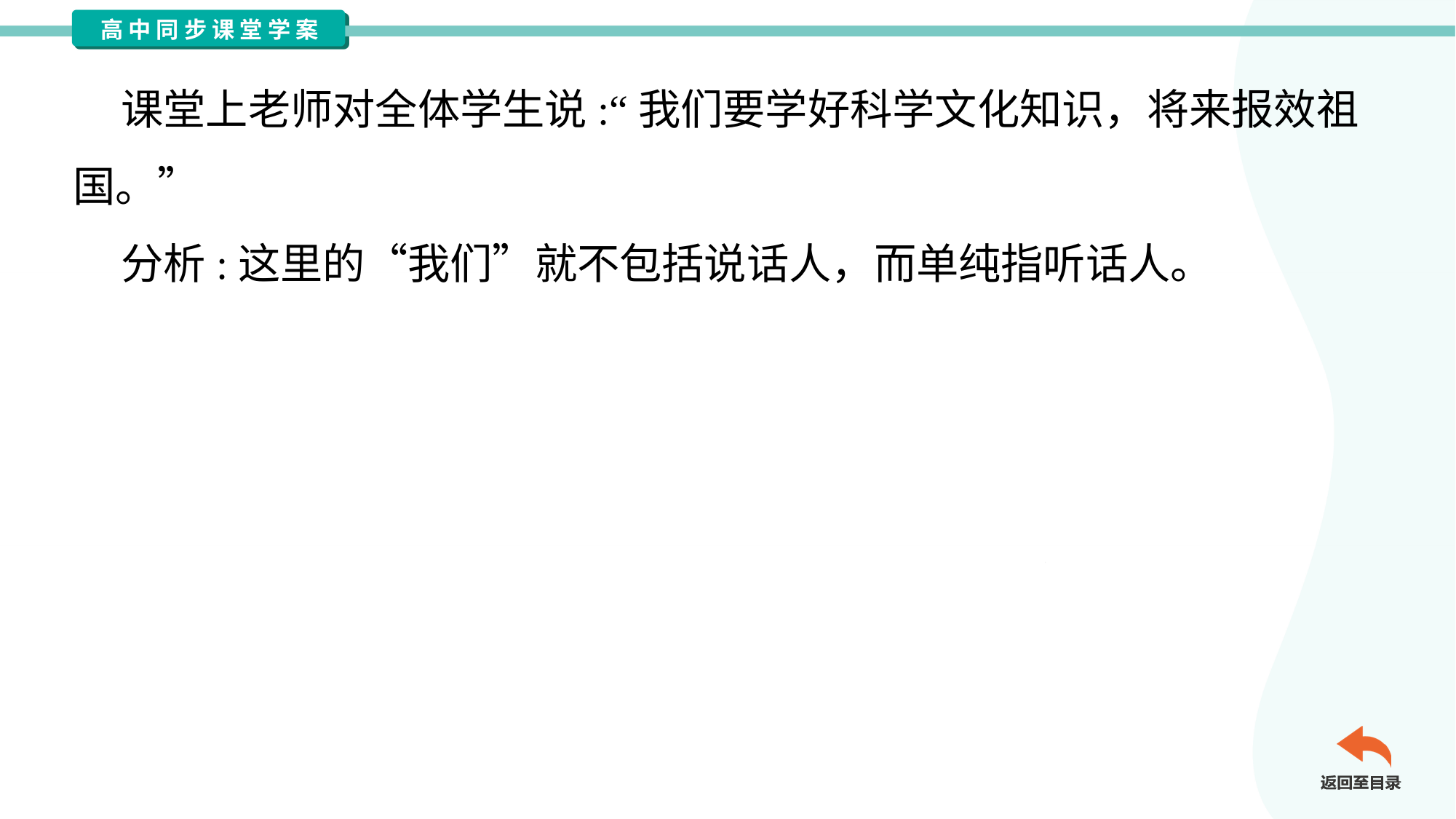

课堂上老师对全体学生说:“我们要学好科学文化知识，将来报效祖
国。”
    分析:这里的“我们”就不包括说话人，而单纯指听话人。